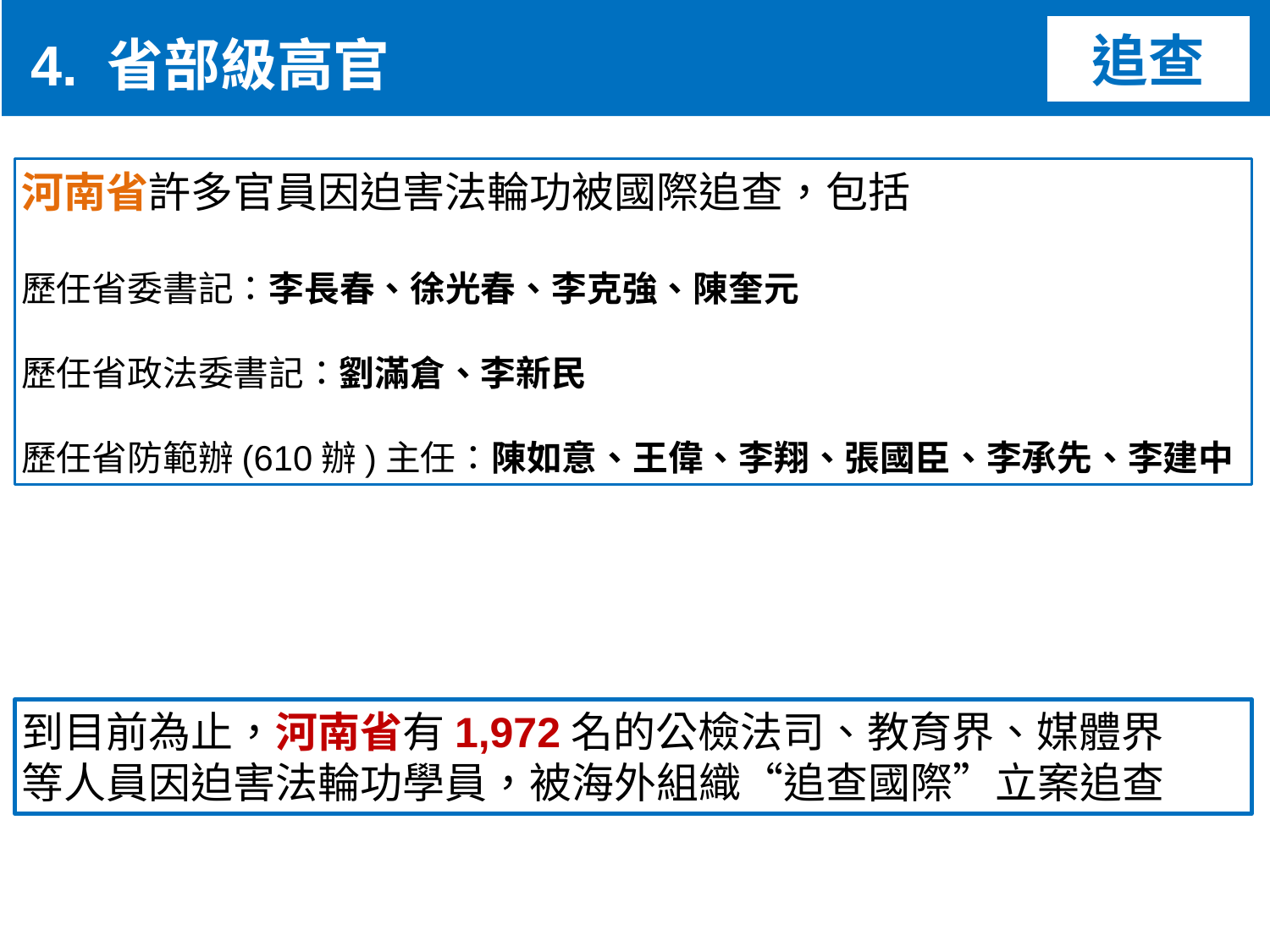

4. 省部級高官
追查
河南省許多官員因迫害法輪功被國際追查，包括

歷任省委書記：李長春、徐光春、李克強、陳奎元

歷任省政法委書記：劉滿倉、李新民

歷任省防範辦(610辦)主任：陳如意、王偉、李翔、張國臣、李承先、李建中
到目前為止，河南省有1,972名的公檢法司、教育界、媒體界
等人員因迫害法輪功學員，被海外組織“追查國際”立案追查